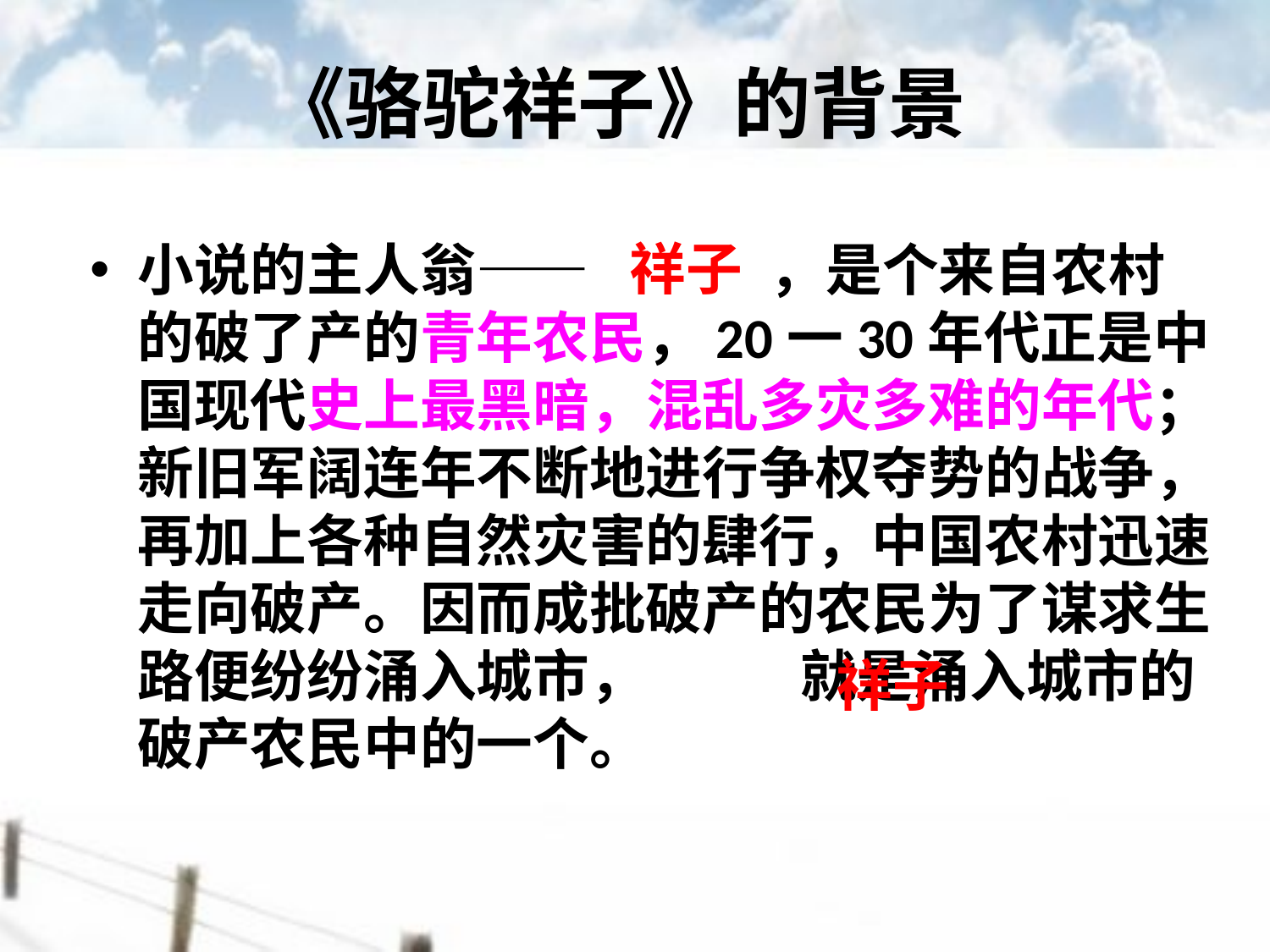

# 《骆驼祥子》的背景

小说的主人翁——              ，是个来自农村的破了产的青年农民，20一30年代正是中国现代史上最黑暗，混乱多灾多难的年代；新旧军阔连年不断地进行争权夺势的战争，再加上各种自然灾害的肆行，中国农村迅速走向破产。因而成批破产的农民为了谋求生路便纷纷涌入城市，            就是涌入城市的破产农民中的一个。
祥子
祥子